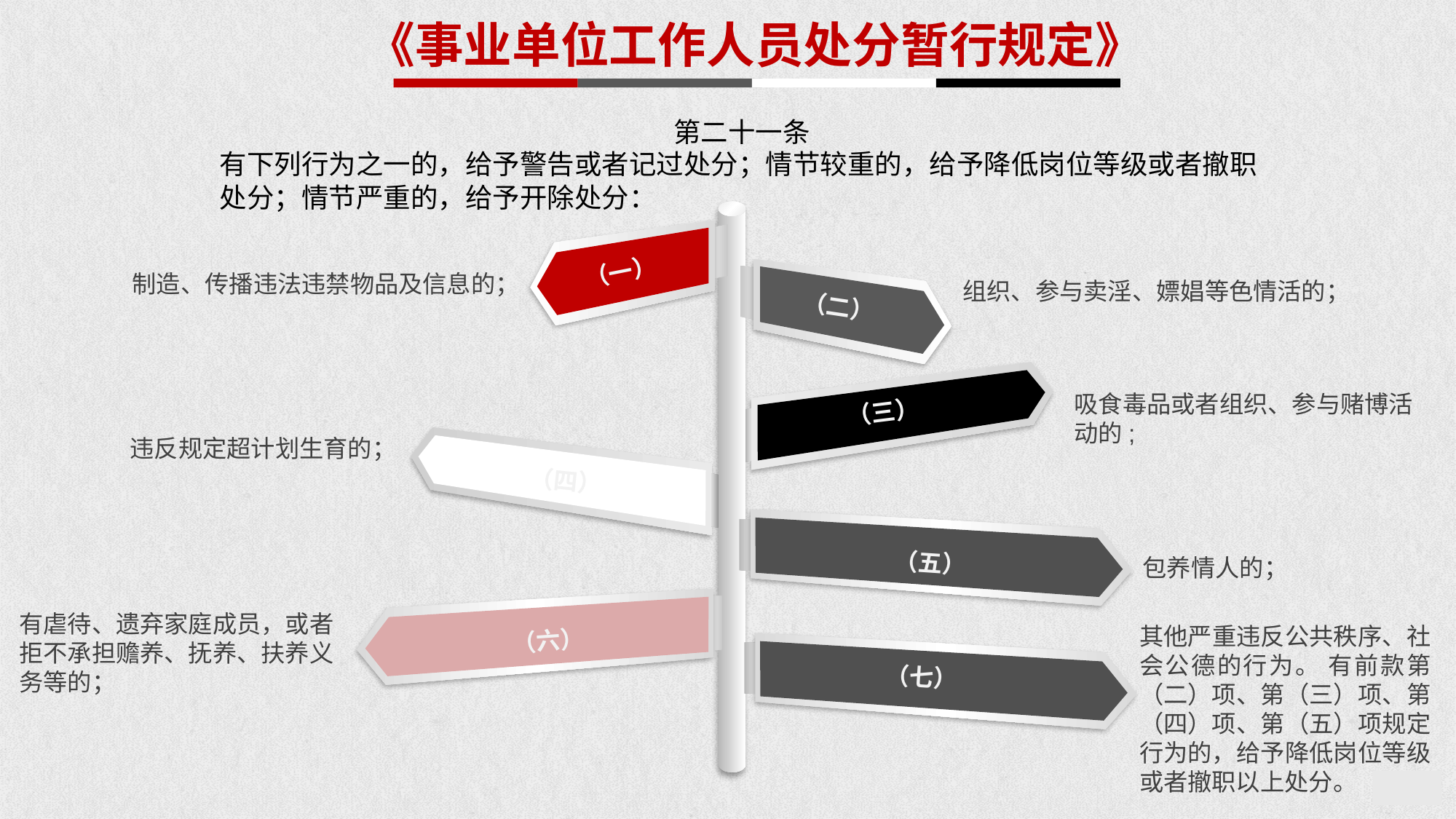

《事业单位工作人员处分暂行规定》

第二十一条
有下列行为之一的，给予警告或者记过处分；情节较重的，给予降低岗位等级或者撤职处分；情节严重的，给予开除处分：

   （一）

制造、传播违法违禁物品及信息的；
组织、参与卖淫、嫖娼等色情活的；
      （二）

吸食毒品或者组织、参与赌博活动的;
（三）

违反规定超计划生育的；
（四）

（五）
包养情人的；

有虐待、遗弃家庭成员，或者拒不承担赡养、抚养、扶养义务等的；
（六）
其他严重违反公共秩序、社会公德的行为。 有前款第（二）项、第（三）项、第（四）项、第（五）项规定行为的，给予降低岗位等级或者撤职以上处分。

（七）